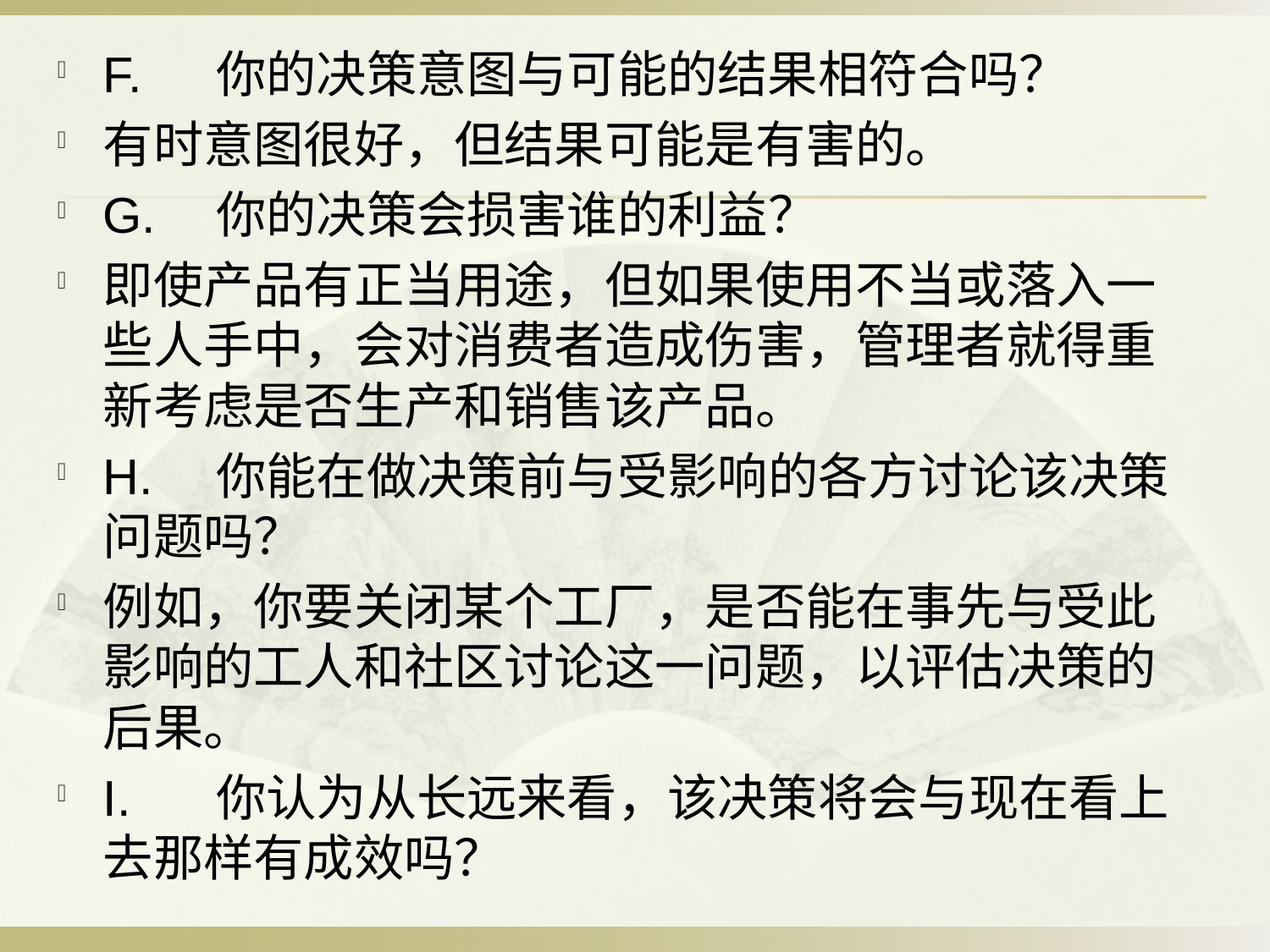

F.	你的决策意图与可能的结果相符合吗？
有时意图很好，但结果可能是有害的。
G.	你的决策会损害谁的利益？
即使产品有正当用途，但如果使用不当或落入一些人手中，会对消费者造成伤害，管理者就得重新考虑是否生产和销售该产品。
H.	你能在做决策前与受影响的各方讨论该决策问题吗？
例如，你要关闭某个工厂，是否能在事先与受此影响的工人和社区讨论这一问题，以评估决策的后果。
I.	你认为从长远来看，该决策将会与现在看上去那样有成效吗？

#